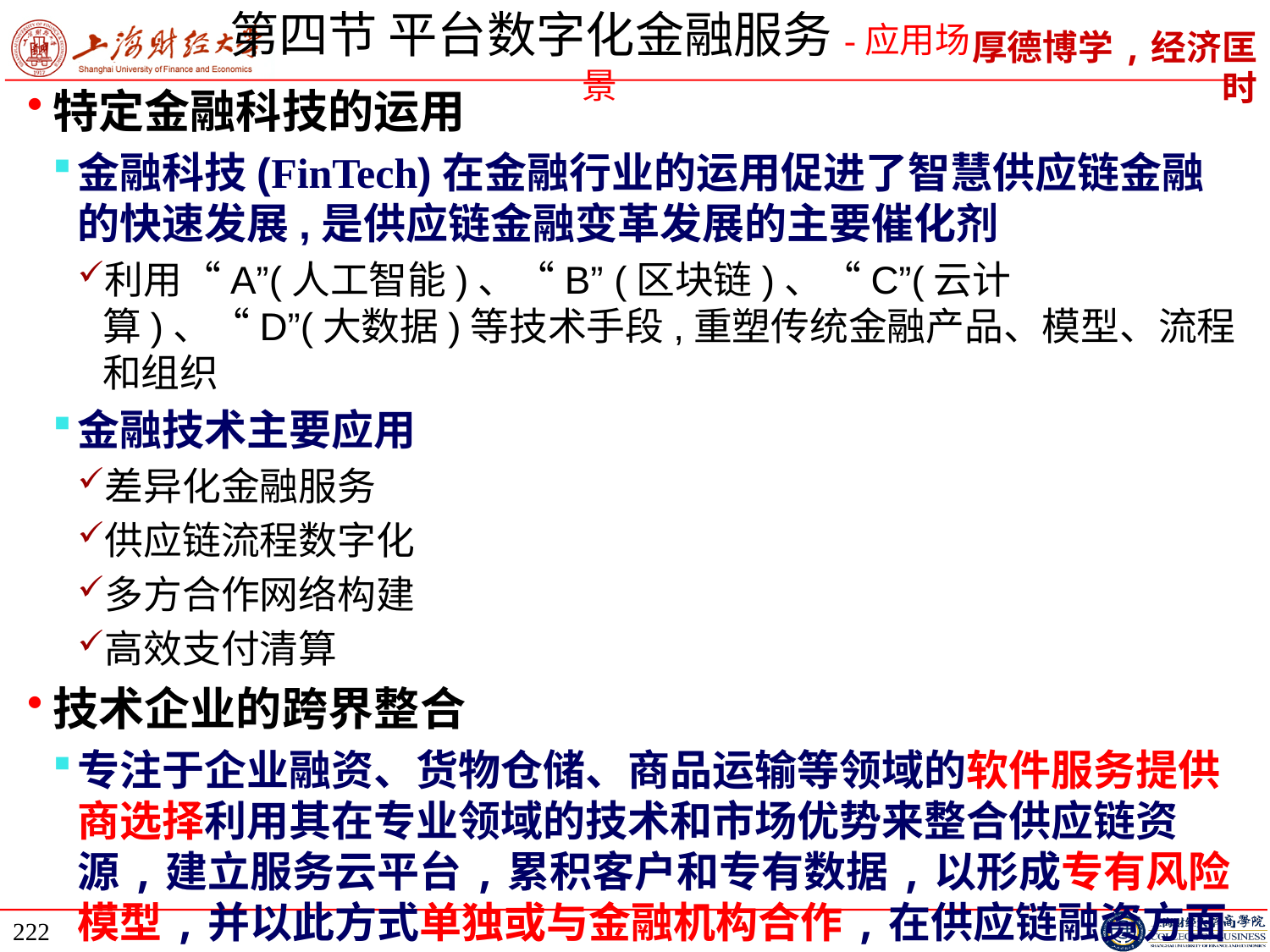

# 第四节 平台数字化金融服务-应用场景
特定金融科技的运用
金融科技(FinTech)在金融行业的运用促进了智慧供应链金融的快速发展,是供应链金融变革发展的主要催化剂
利用“A”(人工智能)、“B” (区块链)、“C”(云计算)、“D”(大数据)等技术手段,重塑传统金融产品、模型、流程和组织
金融技术主要应用
差异化金融服务
供应链流程数字化
多方合作网络构建
高效支付清算
技术企业的跨界整合
专注于企业融资、货物仓储、商品运输等领域的软件服务提供商选择利用其在专业领域的技术和市场优势来整合供应链资源,建立服务云平台,累积客户和专有数据,以形成专有风险模型,并以此方式单独或与金融机构合作,在供应链融资方面创新

222